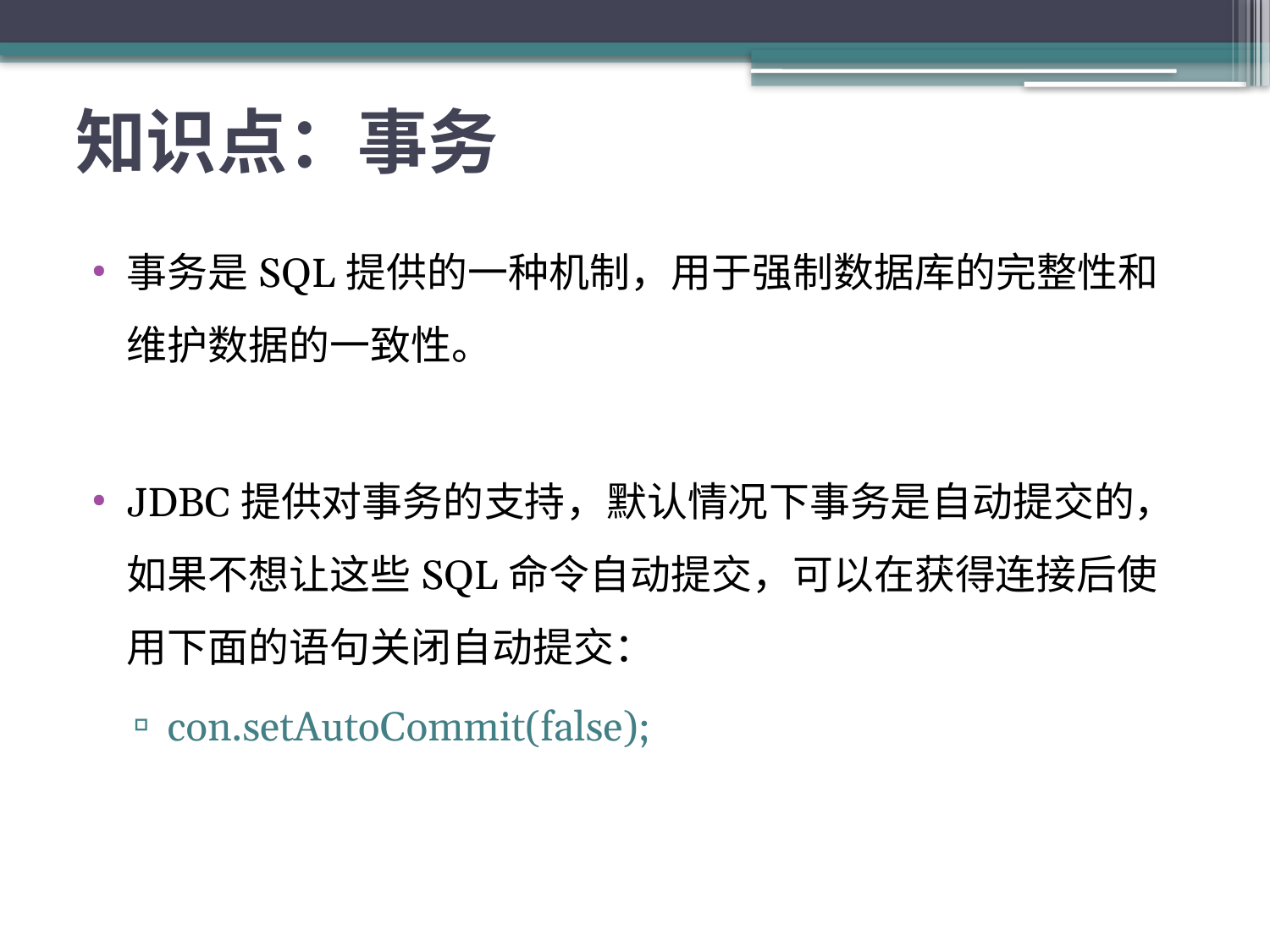

# 知识点：事务
事务是SQL提供的一种机制，用于强制数据库的完整性和维护数据的一致性。

JDBC提供对事务的支持，默认情况下事务是自动提交的，如果不想让这些SQL命令自动提交，可以在获得连接后使用下面的语句关闭自动提交：
con.setAutoCommit(false);